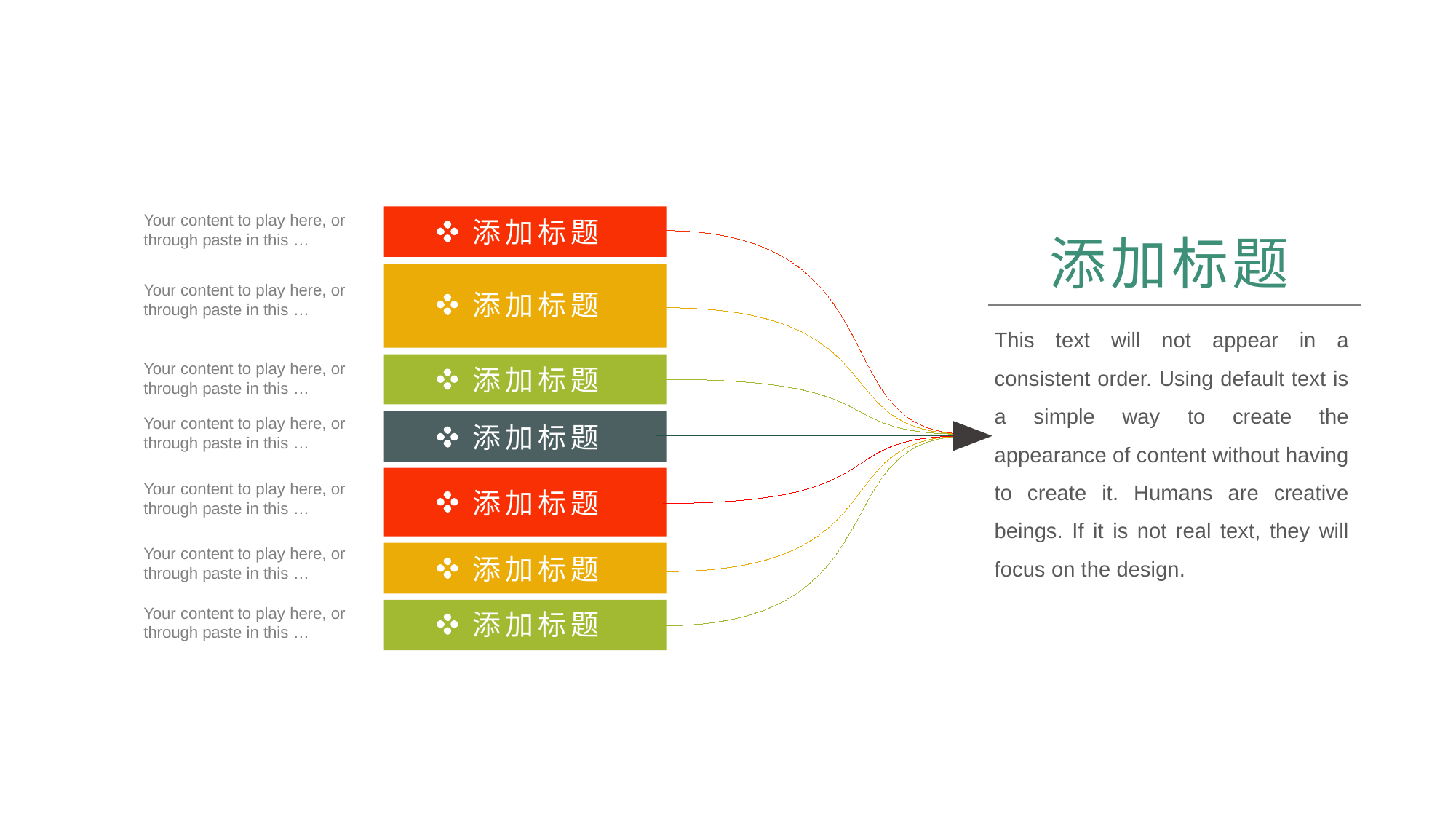

Your content to play here, or through paste in this …

添加标题

添加标题

Your content to play here, or through paste in this …
添加标题

This text will not appear in a consistent order. Using default text is a simple way to create the appearance of content without having to create it. Humans are creative beings. If it is not real text, they will focus on the design.
Your content to play here, or through paste in this …

添加标题

Your content to play here, or through paste in this …

添加标题

Your content to play here, or through paste in this …
添加标题

Your content to play here, or through paste in this …

添加标题

Your content to play here, or through paste in this …

添加标题